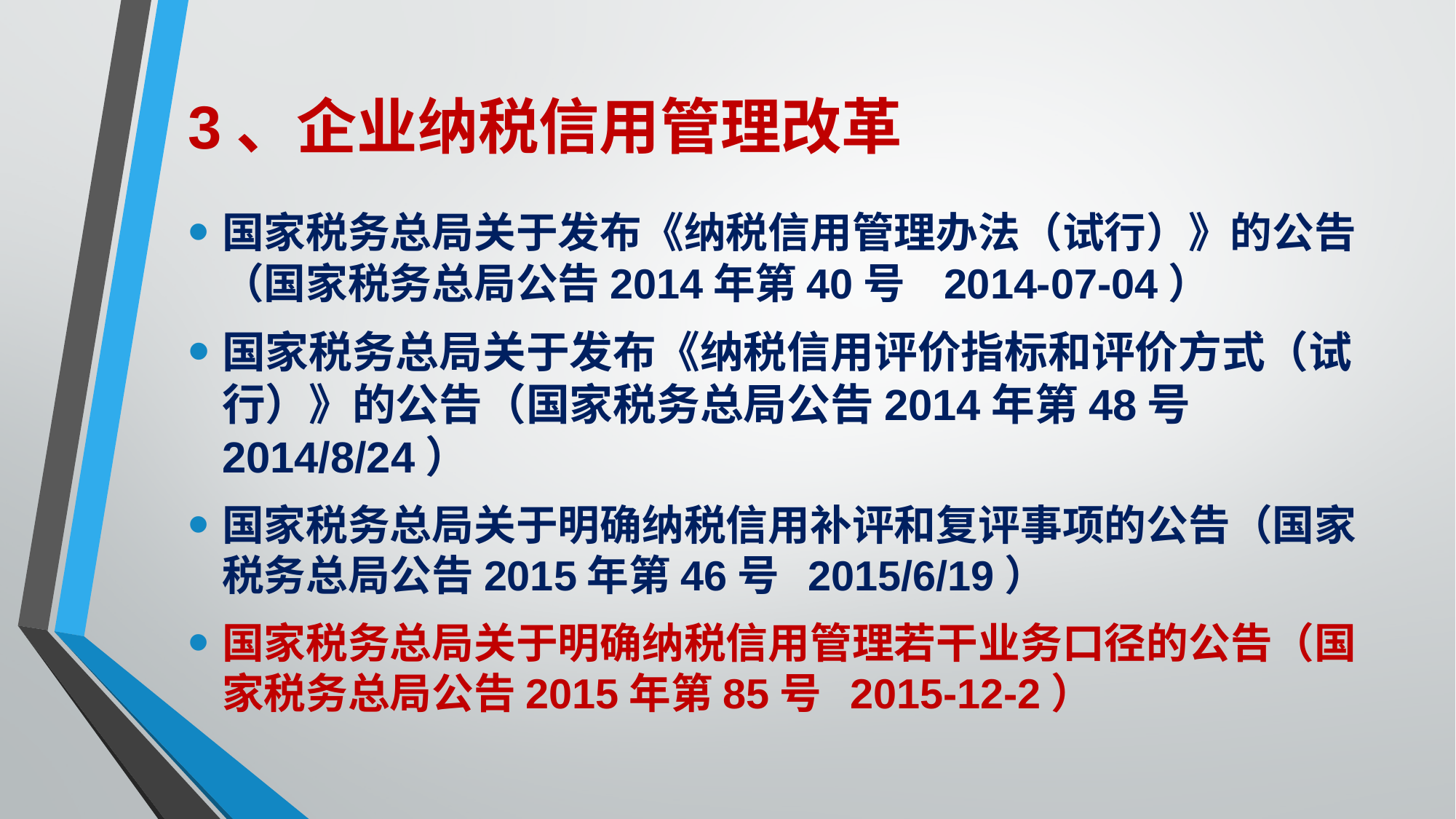

# 3、企业纳税信用管理改革
国家税务总局关于发布《纳税信用管理办法（试行）》的公告（国家税务总局公告2014年第40号   2014-07-04）
国家税务总局关于发布《纳税信用评价指标和评价方式（试行）》的公告（国家税务总局公告2014年第48号 2014/8/24）
国家税务总局关于明确纳税信用补评和复评事项的公告（国家税务总局公告2015年第46号  2015/6/19）
国家税务总局关于明确纳税信用管理若干业务口径的公告（国家税务总局公告2015年第85号  2015-12-2）